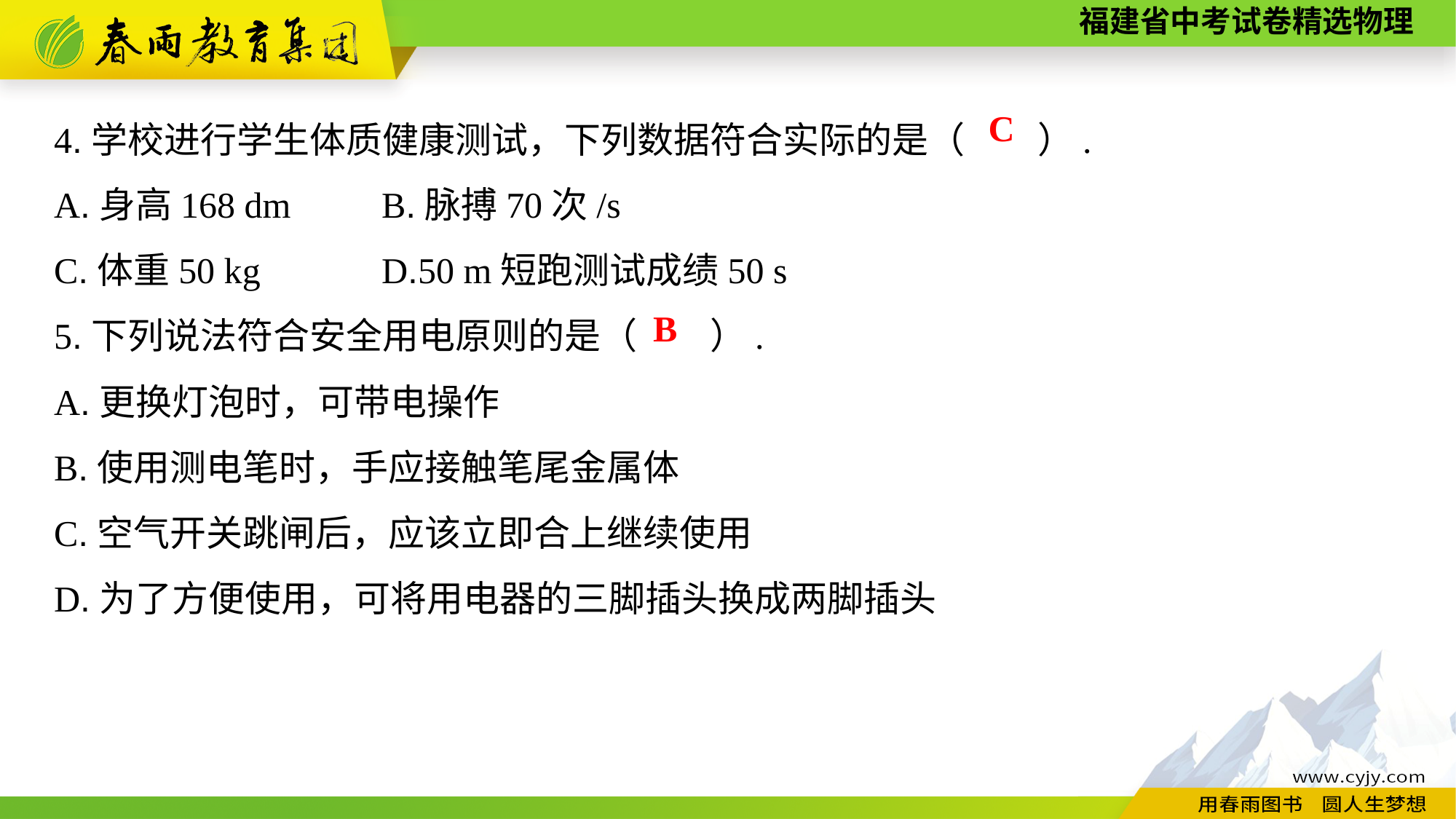

4.学校进行学生体质健康测试，下列数据符合实际的是（　　）.
A.身高168 dm	B.脉搏70次/s
C.体重50 kg　　	D.50 m短跑测试成绩50 s
5.下列说法符合安全用电原则的是（　　）.
A.更换灯泡时，可带电操作
B.使用测电笔时，手应接触笔尾金属体
C.空气开关跳闸后，应该立即合上继续使用
D.为了方便使用，可将用电器的三脚插头换成两脚插头
C
B